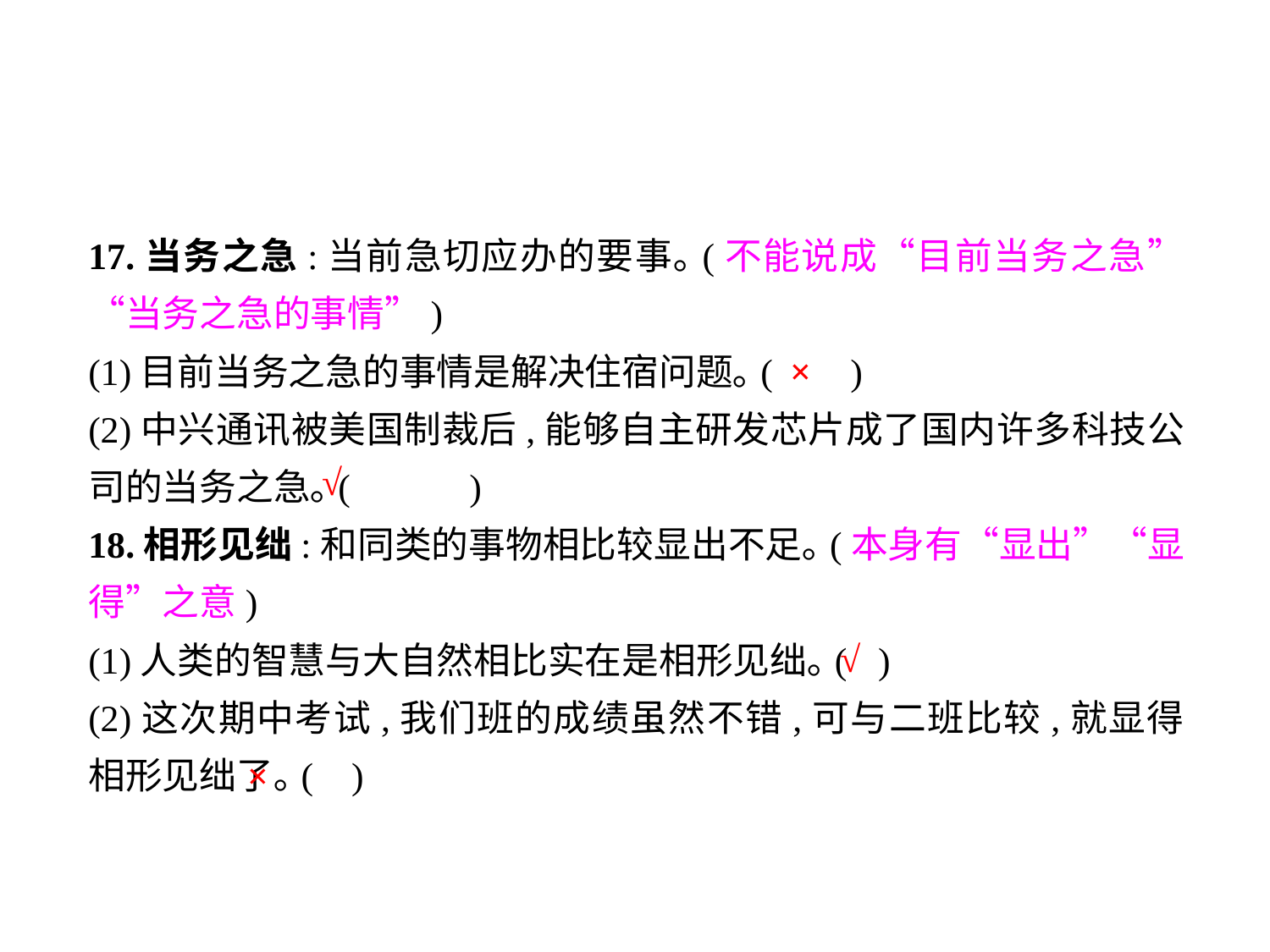

17.当务之急:当前急切应办的要事｡(不能说成“目前当务之急”“当务之急的事情”)
(1)目前当务之急的事情是解决住宿问题｡(	)
(2)中兴通讯被美国制裁后,能够自主研发芯片成了国内许多科技公司的当务之急｡(	)
18.相形见绌:和同类的事物相比较显出不足｡(本身有“显出”“显得”之意)
(1)人类的智慧与大自然相比实在是相形见绌｡(	   )
(2)这次期中考试,我们班的成绩虽然不错,可与二班比较,就显得相形见绌了｡(	 )
×
√
√
×